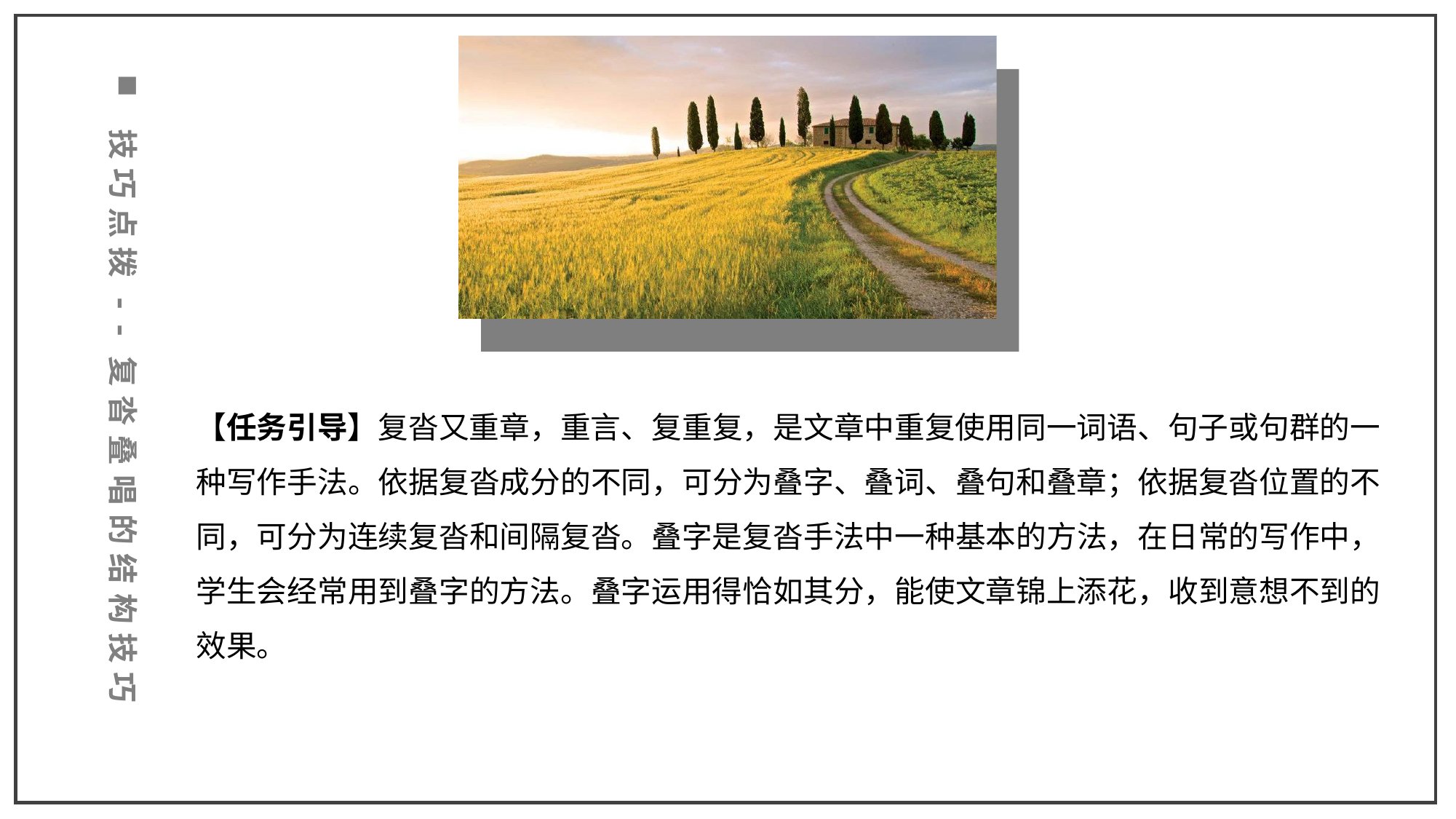

技巧点拨--复沓叠唱的结构技巧

【任务引导】复沓又重章，重言、复重复，是文章中重复使用同一词语、句子或句群的一种写作手法。依据复沓成分的不同，可分为叠字、叠词、叠句和叠章；依据复沓位置的不同，可分为连续复沓和间隔复沓。叠字是复沓手法中一种基本的方法，在日常的写作中，学生会经常用到叠字的方法。叠字运用得恰如其分，能使文章锦上添花，收到意想不到的效果。